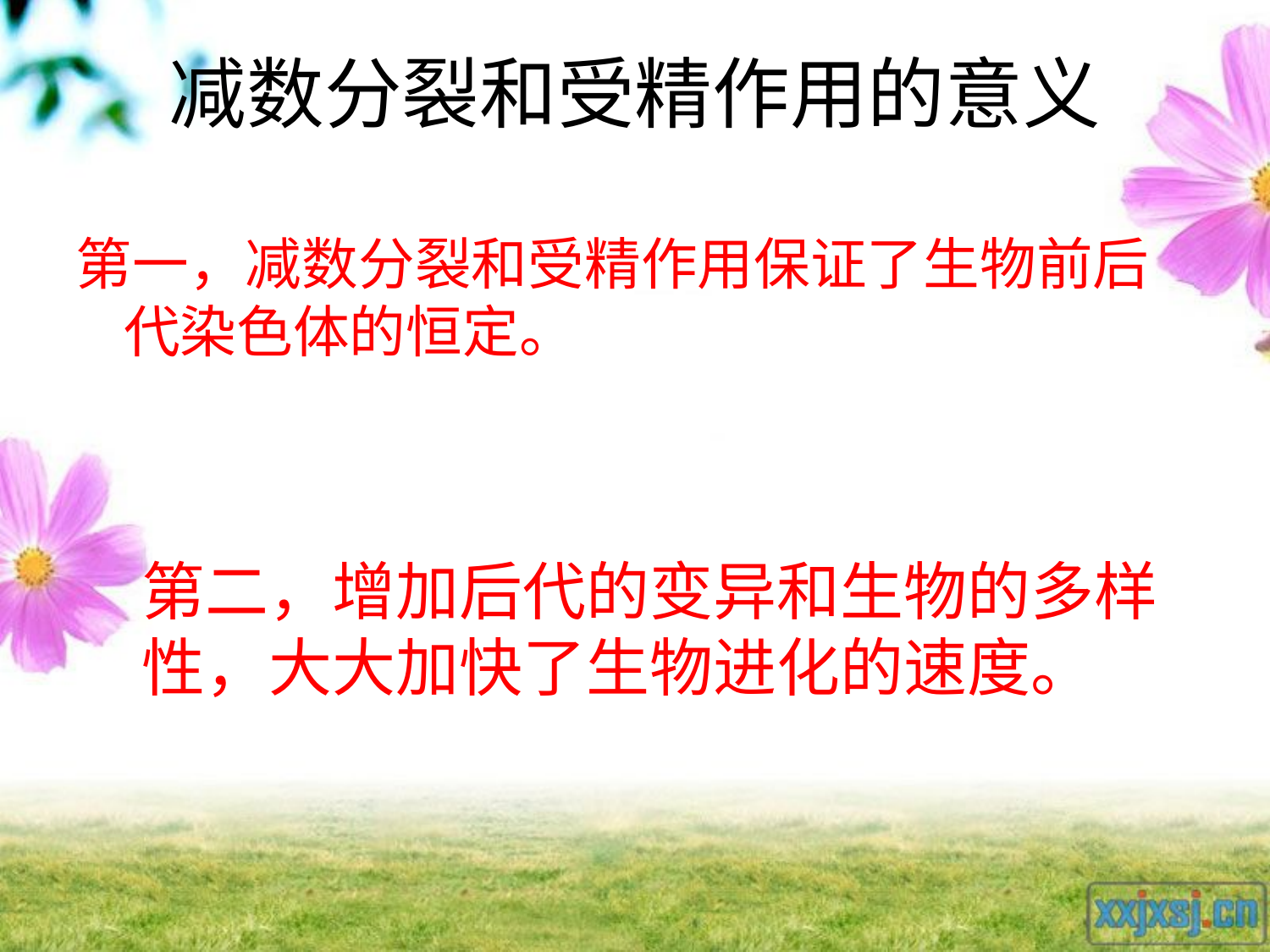

# 减数分裂和受精作用的意义
第一，减数分裂和受精作用保证了生物前后代染色体的恒定。
第二，增加后代的变异和生物的多样性，大大加快了生物进化的速度。